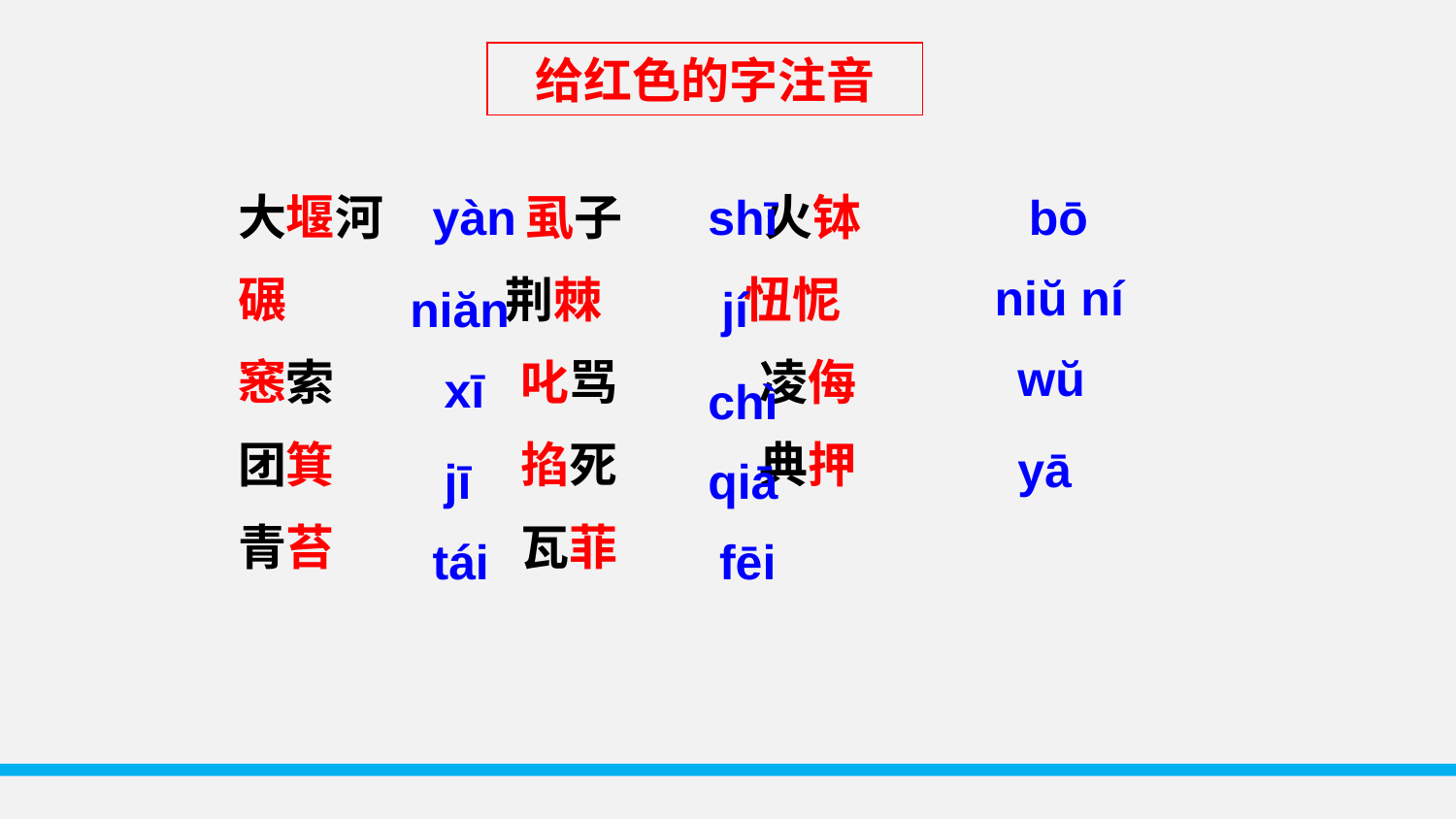

给红色的字注音
大堰河             虱子             火钵
碾                    荆棘             忸怩
窸索                 叱骂             凌侮
团箕                 掐死             典押
青苔                 瓦菲
yàn
shī
bō
niŭ ní
niăn
 jí
wŭ
xī
chì
yā
jī
qiā
tái
fēi